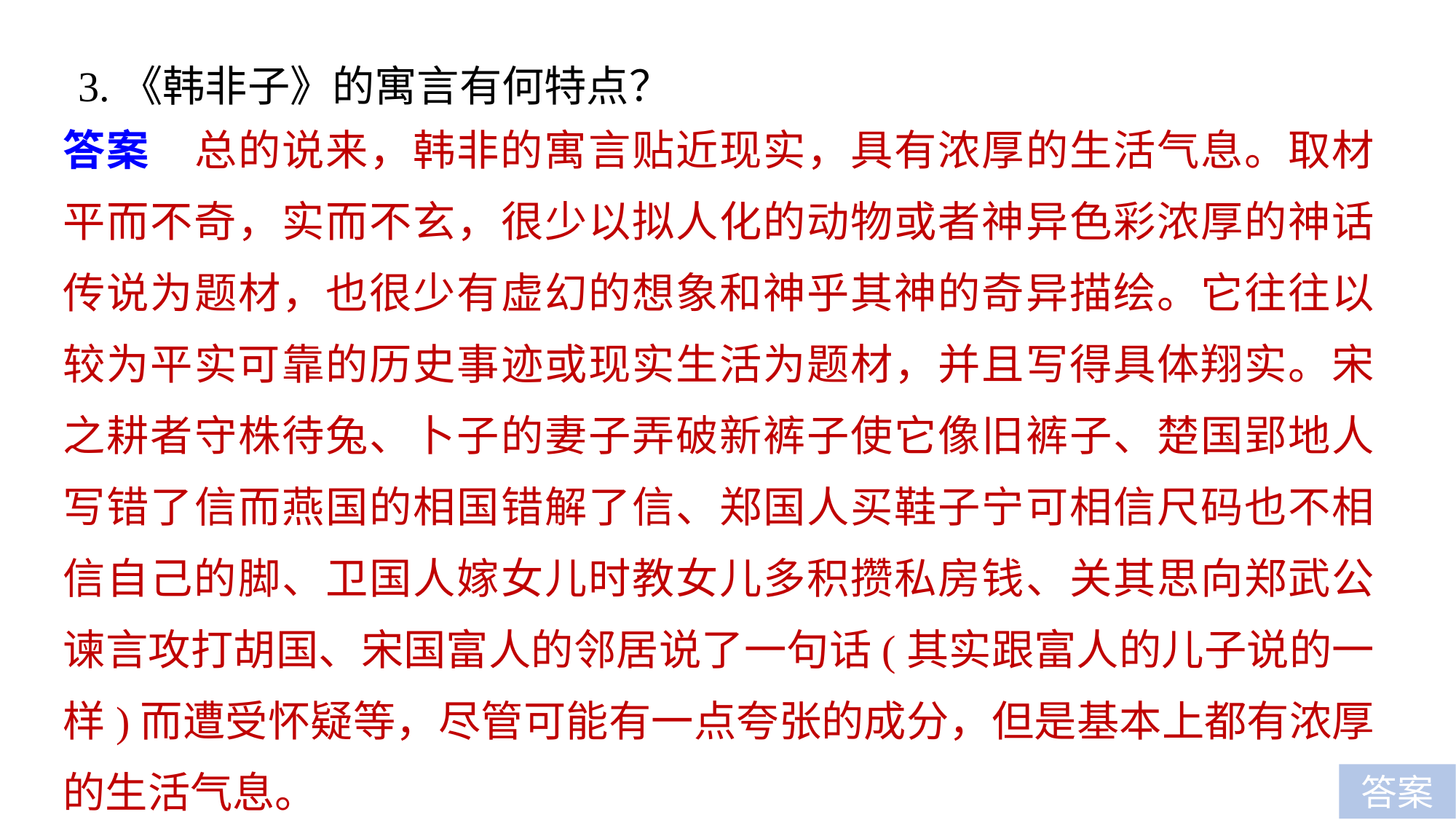

3.《韩非子》的寓言有何特点？
答案　总的说来，韩非的寓言贴近现实，具有浓厚的生活气息。取材平而不奇，实而不玄，很少以拟人化的动物或者神异色彩浓厚的神话传说为题材，也很少有虚幻的想象和神乎其神的奇异描绘。它往往以较为平实可靠的历史事迹或现实生活为题材，并且写得具体翔实。宋之耕者守株待兔、卜子的妻子弄破新裤子使它像旧裤子、楚国郢地人写错了信而燕国的相国错解了信、郑国人买鞋子宁可相信尺码也不相信自己的脚、卫国人嫁女儿时教女儿多积攒私房钱、关其思向郑武公谏言攻打胡国、宋国富人的邻居说了一句话(其实跟富人的儿子说的一样)而遭受怀疑等，尽管可能有一点夸张的成分，但是基本上都有浓厚的生活气息。
答案